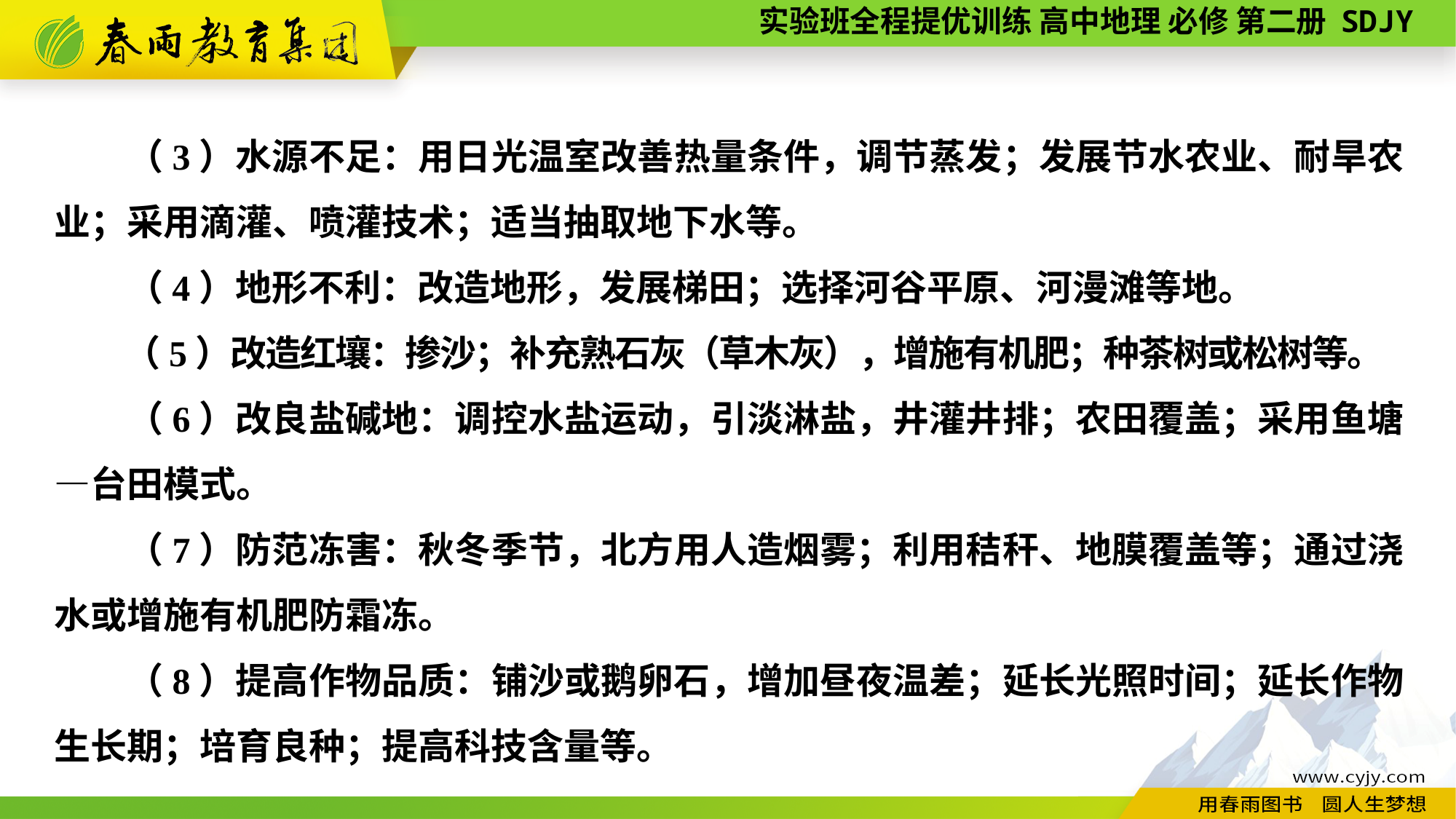

（3）水源不足：用日光温室改善热量条件，调节蒸发；发展节水农业、耐旱农业；采用滴灌、喷灌技术；适当抽取地下水等。
　　（4）地形不利：改造地形，发展梯田；选择河谷平原、河漫滩等地。
　　（5）改造红壤：掺沙；补充熟石灰（草木灰），增施有机肥；种茶树或松树等。
　　（6）改良盐碱地：调控水盐运动，引淡淋盐，井灌井排；农田覆盖；采用鱼塘—台田模式。
　　（7）防范冻害：秋冬季节，北方用人造烟雾；利用秸秆、地膜覆盖等；通过浇水或增施有机肥防霜冻。
　　（8）提高作物品质：铺沙或鹅卵石，增加昼夜温差；延长光照时间；延长作物生长期；培育良种；提高科技含量等。